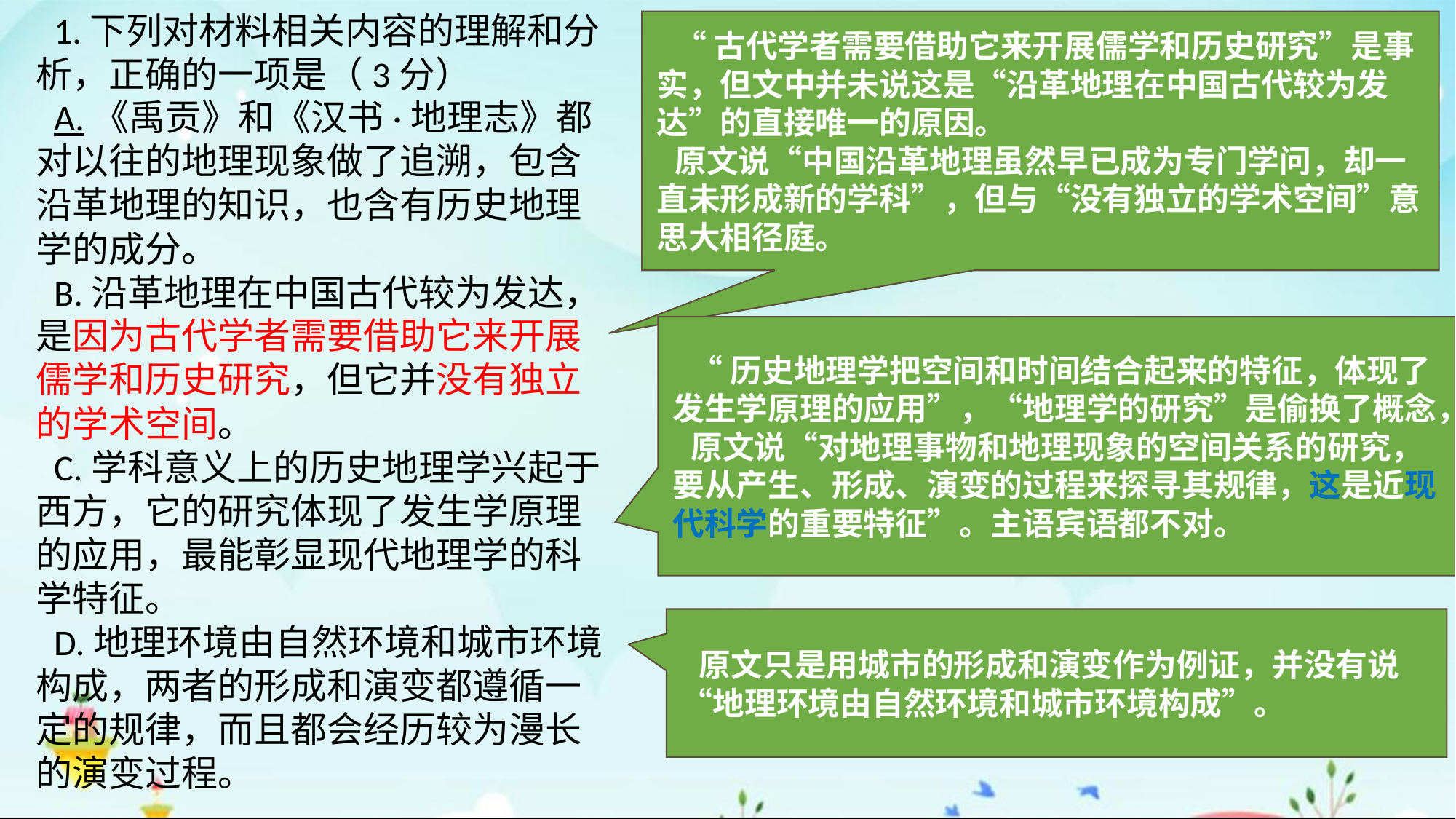

1.下列对材料相关内容的理解和分析，正确的一项是（3分）
A.《禹贡》和《汉书·地理志》都对以往的地理现象做了追溯，包含沿革地理的知识，也含有历史地理学的成分。
B.沿革地理在中国古代较为发达，是因为古代学者需要借助它来开展儒学和历史研究，但它并没有独立的学术空间。
C.学科意义上的历史地理学兴起于西方，它的研究体现了发生学原理的应用，最能彰显现代地理学的科学特征。
D.地理环境由自然环境和城市环境构成，两者的形成和演变都遵循一定的规律，而且都会经历较为漫长的演变过程。
“古代学者需要借助它来开展儒学和历史研究”是事实，但文中并未说这是“沿革地理在中国古代较为发达”的直接唯一的原因。
原文说“中国沿革地理虽然早已成为专门学问，却一直未形成新的学科”，但与“没有独立的学术空间”意思大相径庭。
“历史地理学把空间和时间结合起来的特征，体现了发生学原理的应用”，“地理学的研究”是偷换了概念，
原文说“对地理事物和地理现象的空间关系的研究，要从产生、形成、演变的过程来探寻其规律，这是近现代科学的重要特征”。主语宾语都不对。
原文只是用城市的形成和演变作为例证，并没有说“地理环境由自然环境和城市环境构成”。